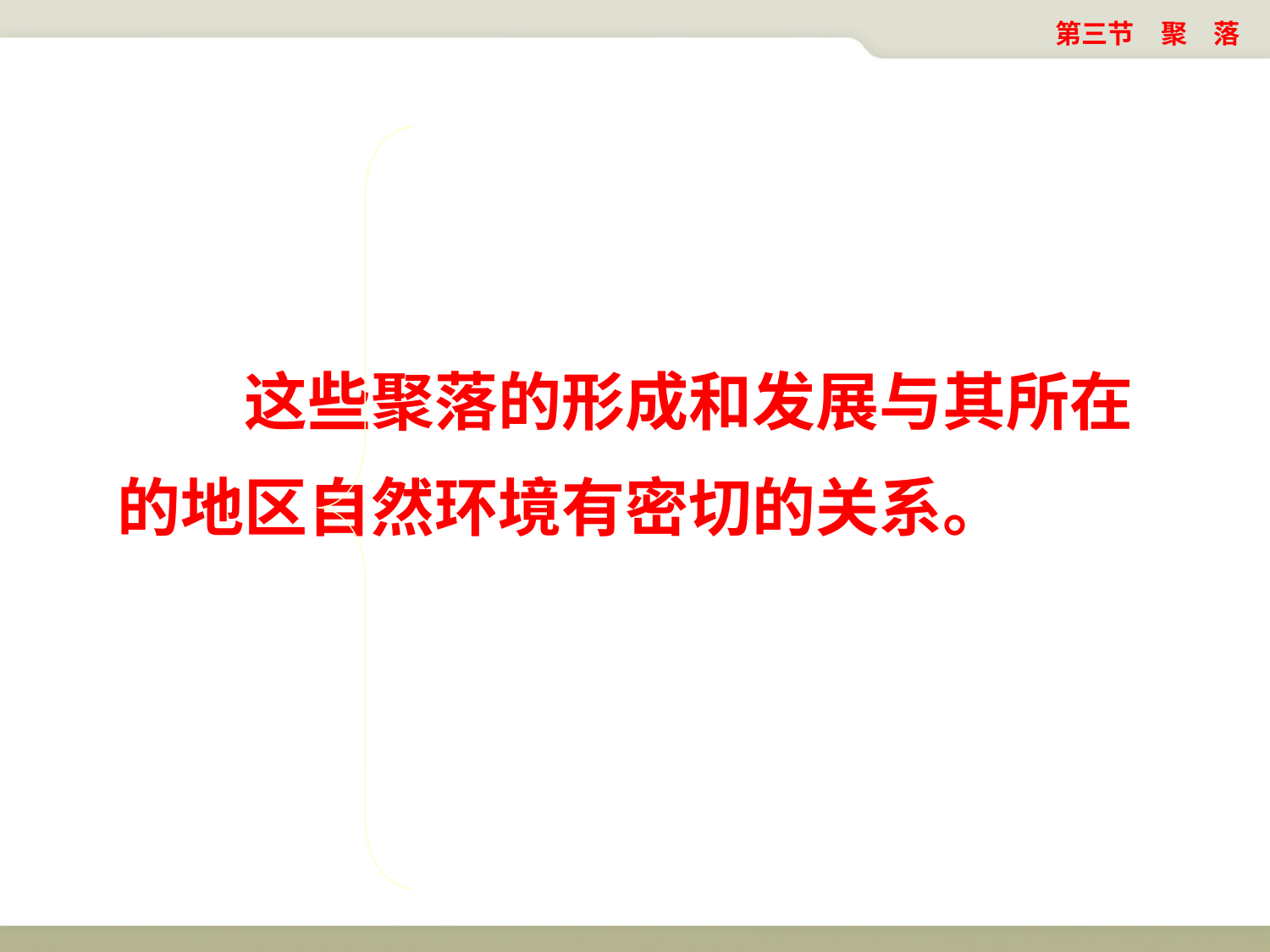

第三节　聚　落

　　这些聚落的形成和发展与其所在的地区自然环境有密切的关系。